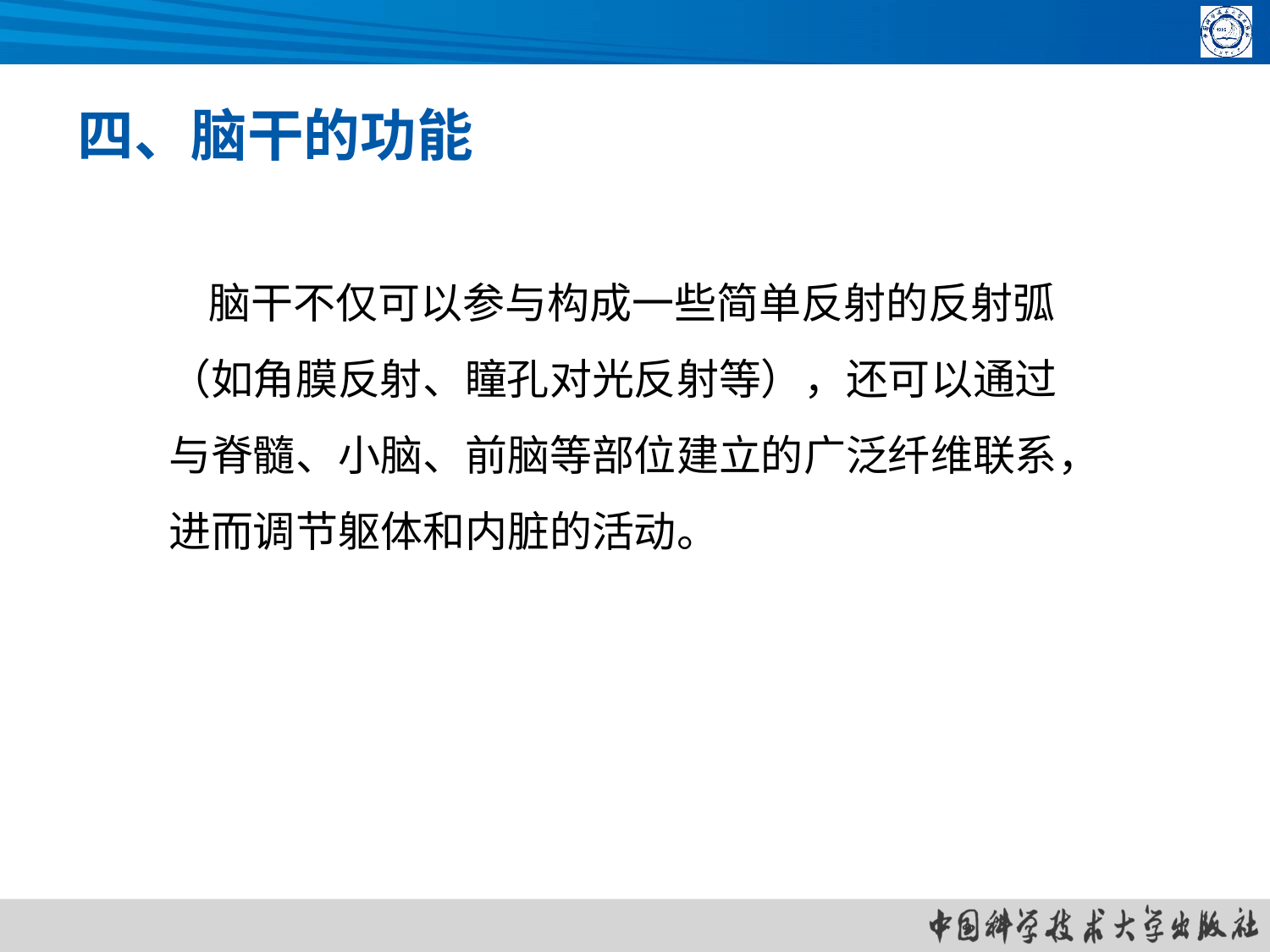

四、脑干的功能
    脑干不仅可以参与构成一些简单反射的反射弧（如角膜反射、瞳孔对光反射等），还可以通过与脊髓、小脑、前脑等部位建立的广泛纤维联系，进而调节躯体和内脏的活动。